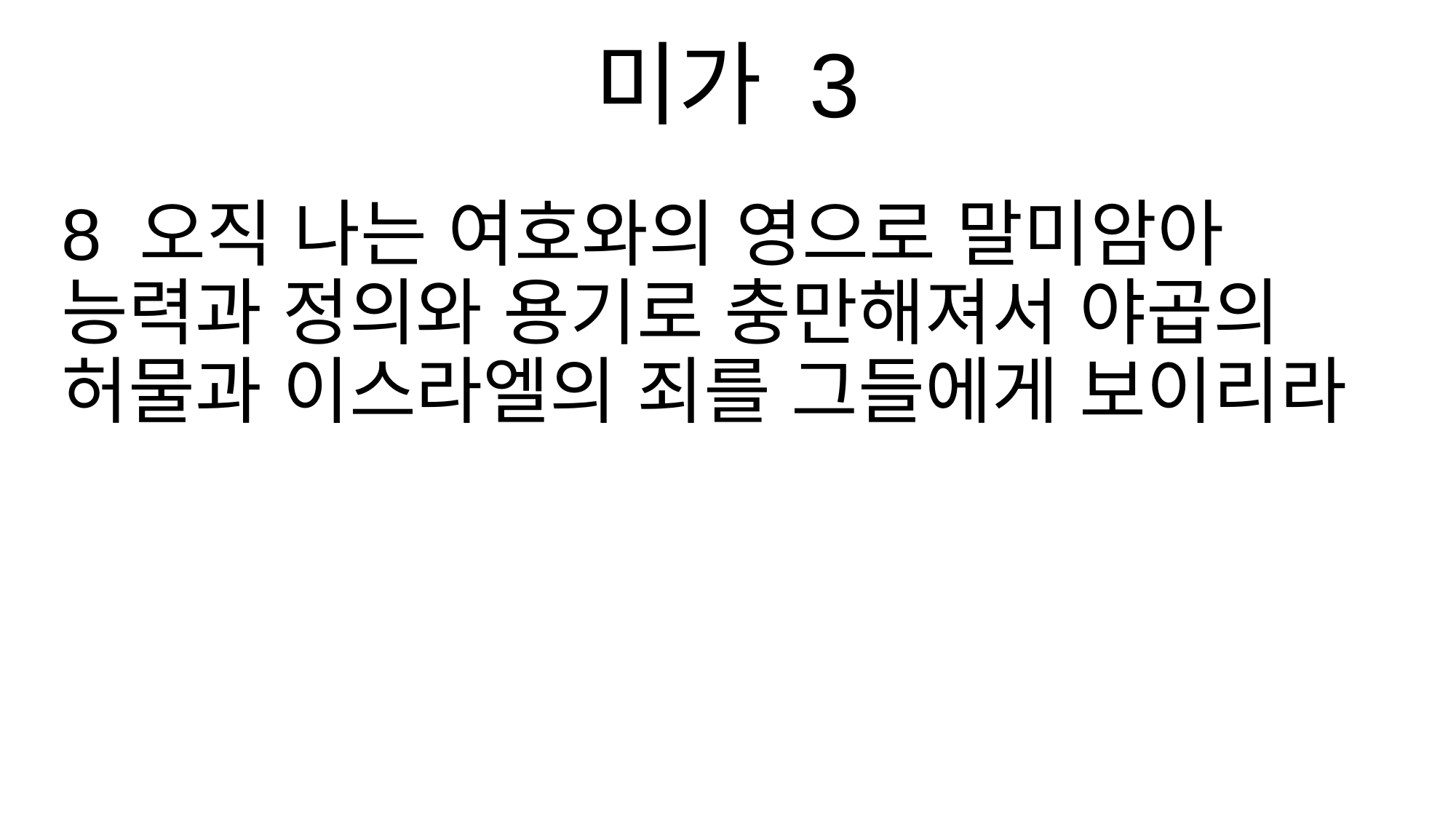

미가 3
8 오직 나는 여호와의 영으로 말미암아 능력과 정의와 용기로 충만해져서 야곱의 허물과 이스라엘의 죄를 그들에게 보이리라